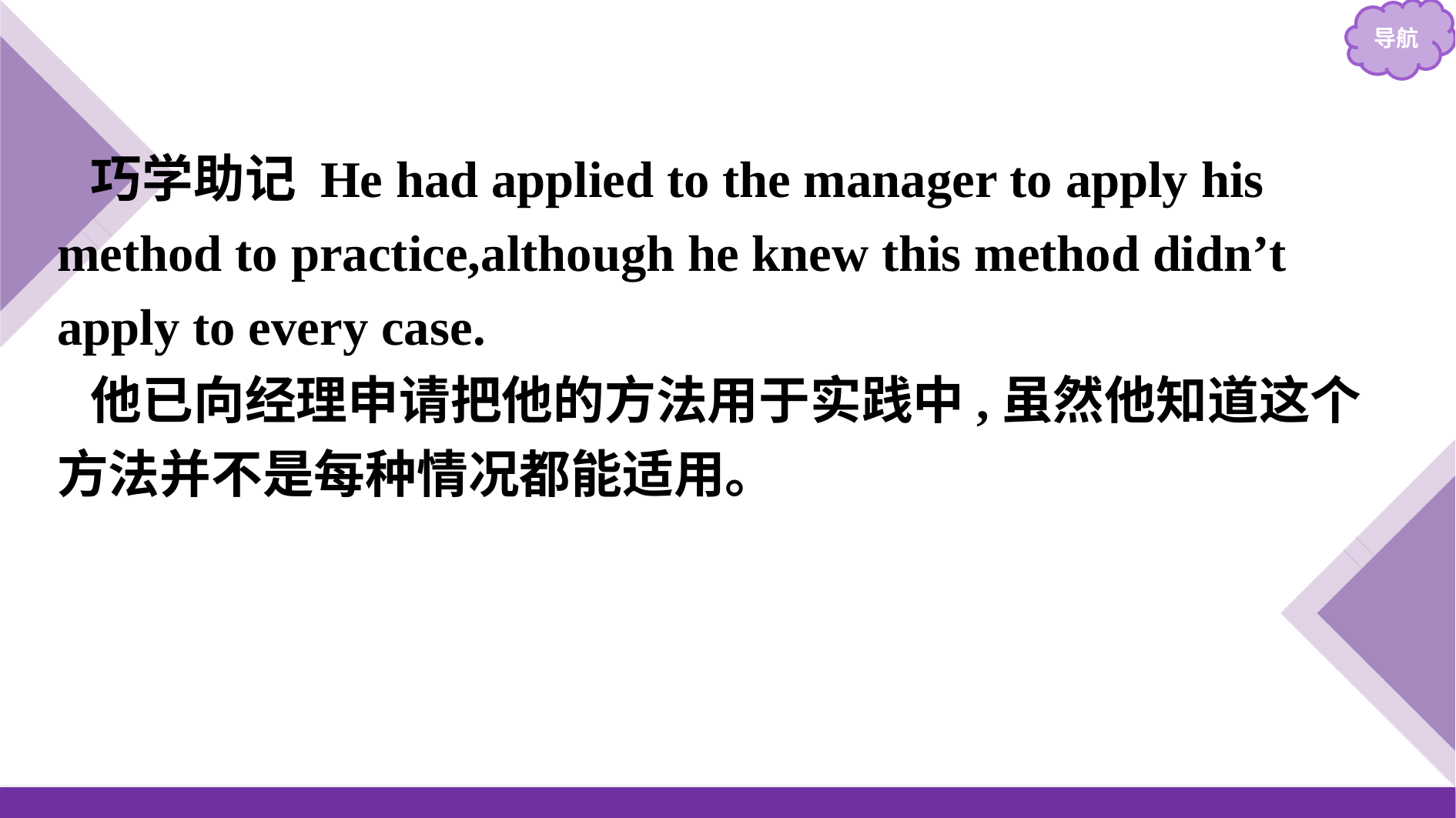

巧学助记 He had applied to the manager to apply his method to practice,although he knew this method didn’t apply to every case.
他已向经理申请把他的方法用于实践中,虽然他知道这个方法并不是每种情况都能适用。